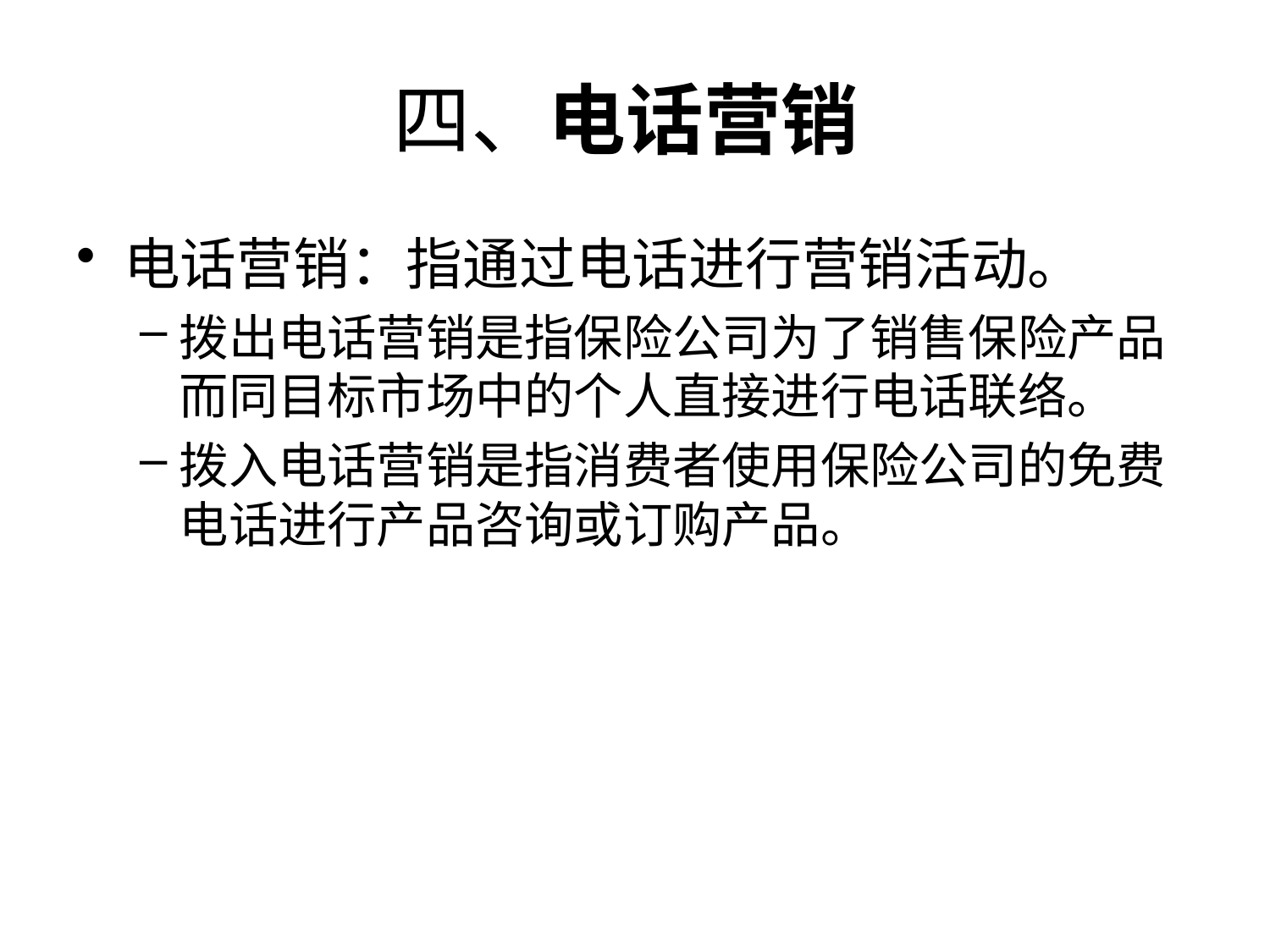

# 四、电话营销
电话营销：指通过电话进行营销活动。
拨出电话营销是指保险公司为了销售保险产品而同目标市场中的个人直接进行电话联络。
拨入电话营销是指消费者使用保险公司的免费电话进行产品咨询或订购产品。